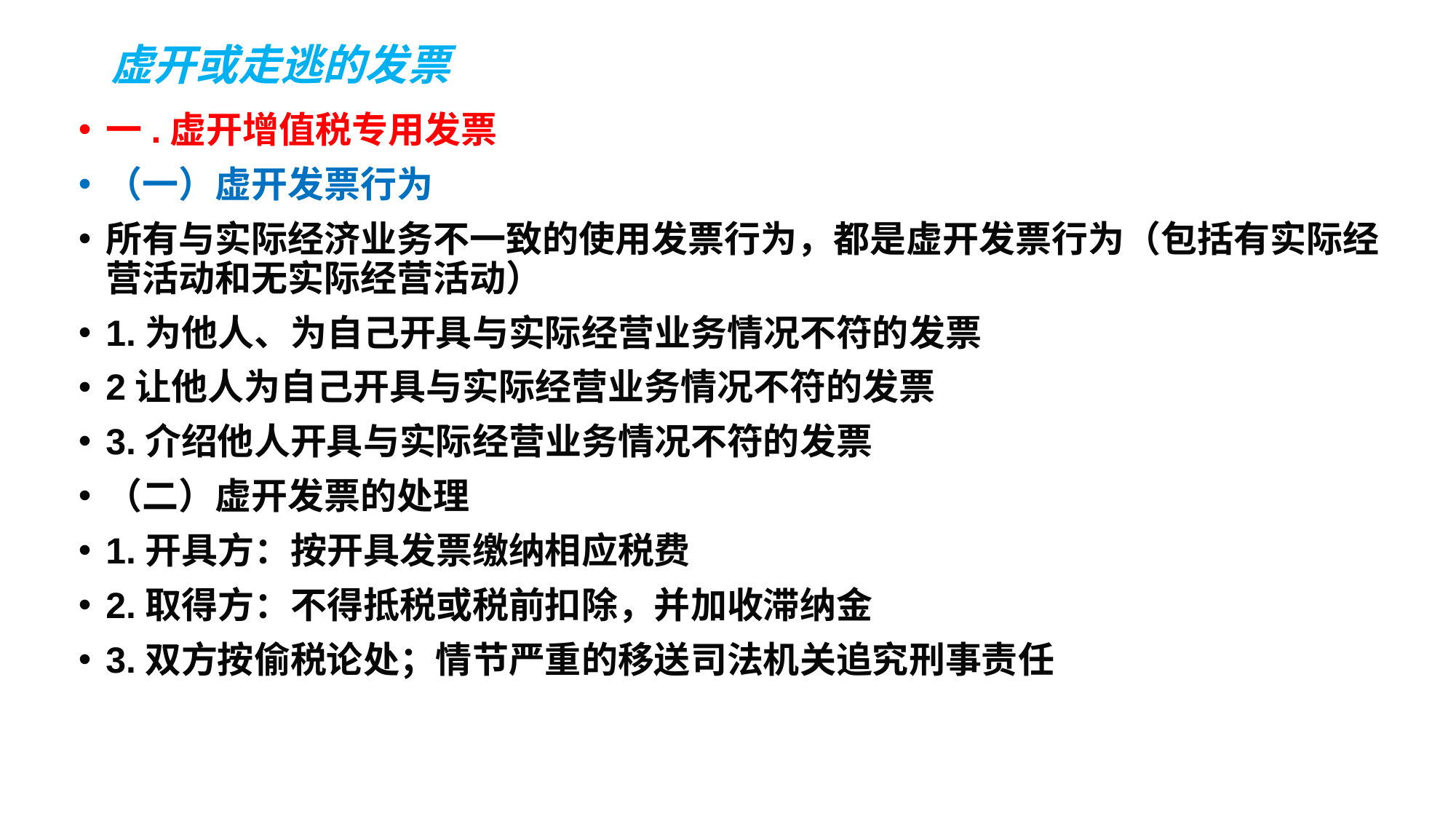

# 虚开或走逃的发票
一.虚开增值税专用发票
（一）虚开发票行为
所有与实际经济业务不一致的使用发票行为，都是虚开发票行为（包括有实际经营活动和无实际经营活动）
1.为他人、为自己开具与实际经营业务情况不符的发票
2让他人为自己开具与实际经营业务情况不符的发票
3.介绍他人开具与实际经营业务情况不符的发票
（二）虚开发票的处理
1.开具方：按开具发票缴纳相应税费
2.取得方：不得抵税或税前扣除，并加收滞纳金
3.双方按偷税论处；情节严重的移送司法机关追究刑事责任